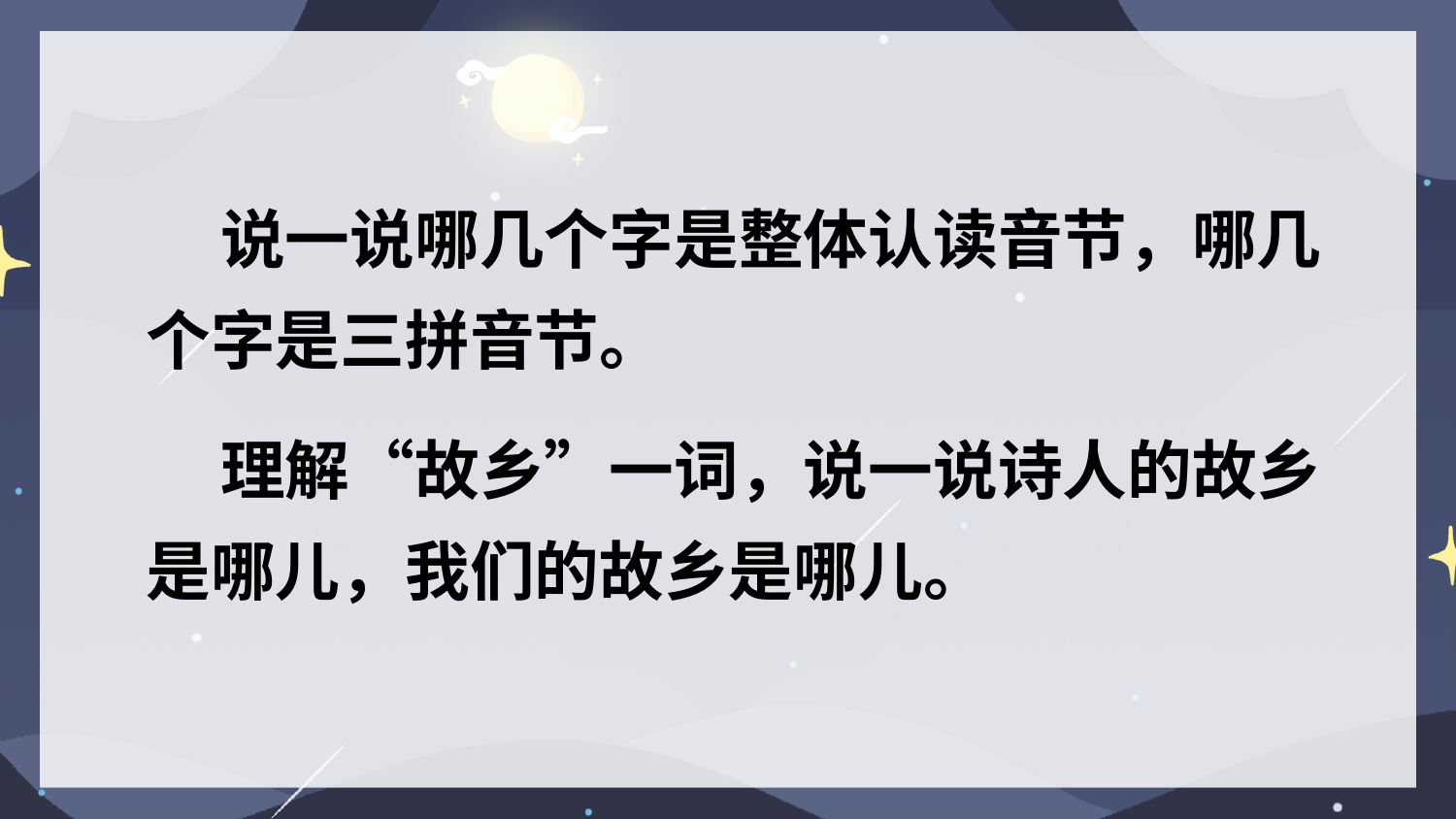

说一说哪几个字是整体认读音节，哪几个字是三拼音节。
    理解“故乡”一词，说一说诗人的故乡是哪儿，我们的故乡是哪儿。